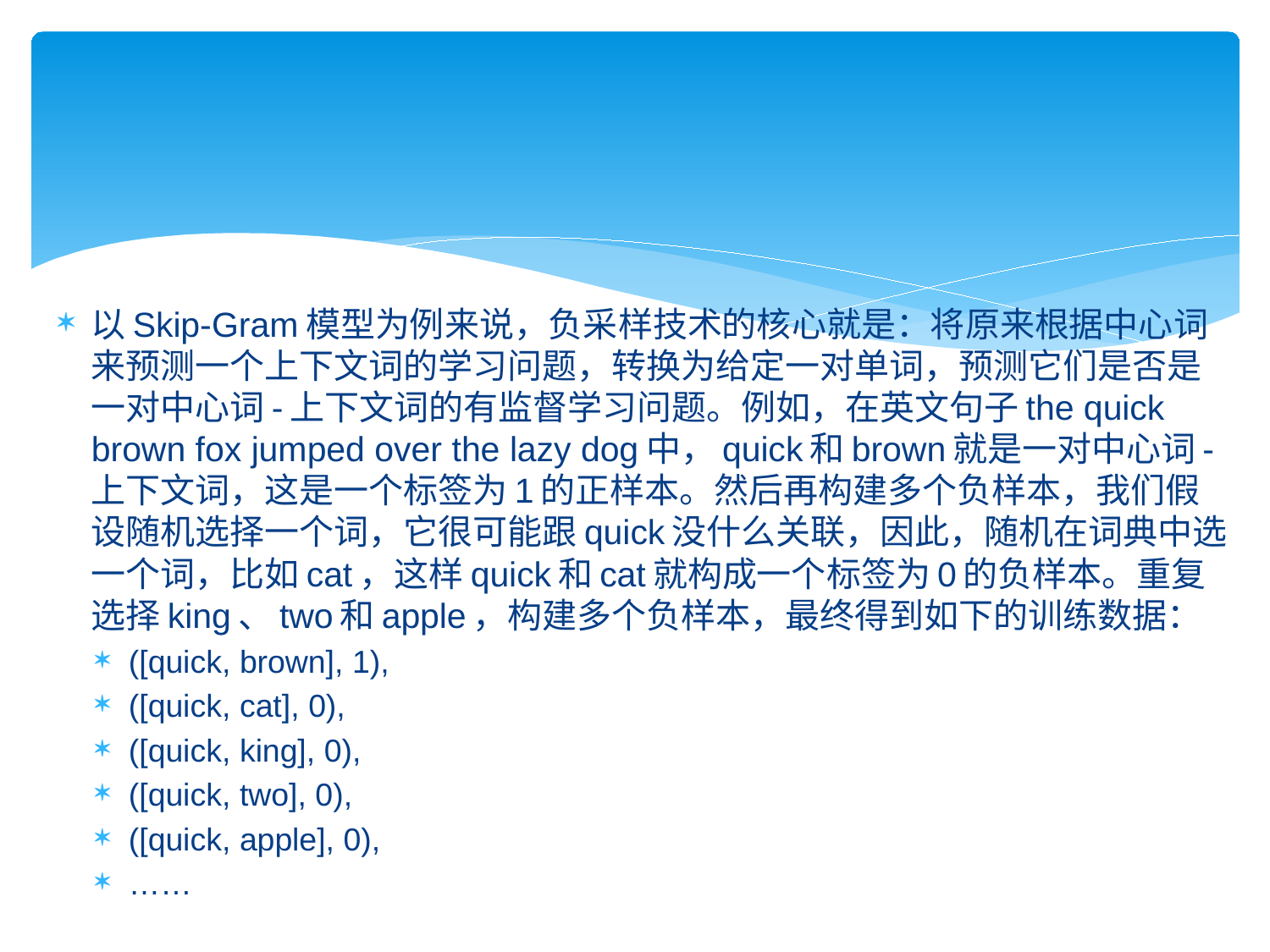

以Skip-Gram模型为例来说，负采样技术的核心就是：将原来根据中心词来预测一个上下文词的学习问题，转换为给定一对单词，预测它们是否是一对中心词-上下文词的有监督学习问题。例如，在英文句子the quick brown fox jumped over the lazy dog中，quick和brown就是一对中心词-上下文词，这是一个标签为1的正样本。然后再构建多个负样本，我们假设随机选择一个词，它很可能跟quick没什么关联，因此，随机在词典中选一个词，比如cat，这样quick和cat就构成一个标签为0的负样本。重复选择king、two和apple，构建多个负样本，最终得到如下的训练数据：
([quick, brown], 1),
([quick, cat], 0),
([quick, king], 0),
([quick, two], 0),
([quick, apple], 0),
……